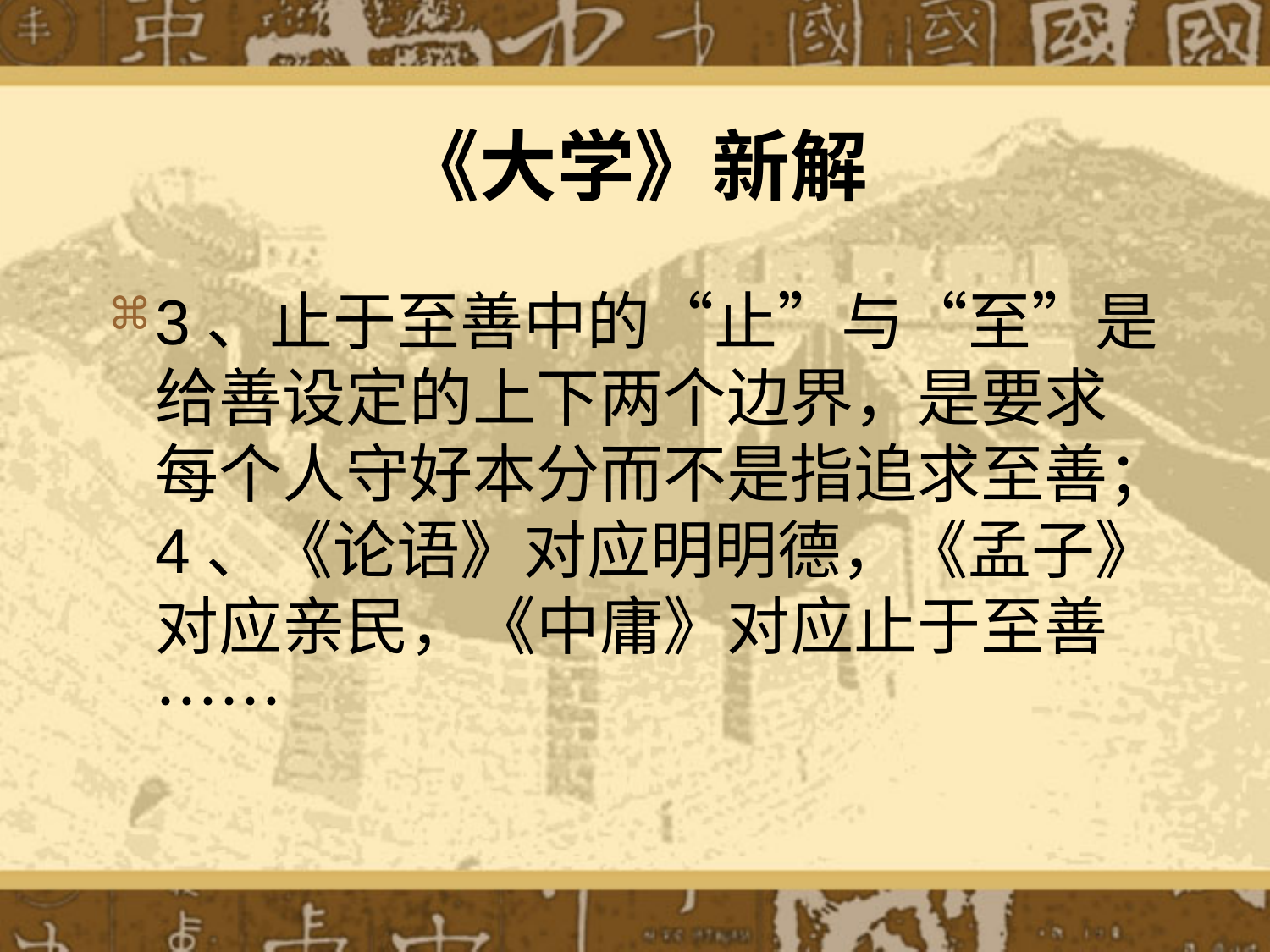

# 《大学》新解
3、止于至善中的“止”与“至”是给善设定的上下两个边界，是要求每个人守好本分而不是指追求至善；4、《论语》对应明明德，《孟子》对应亲民，《中庸》对应止于至善……